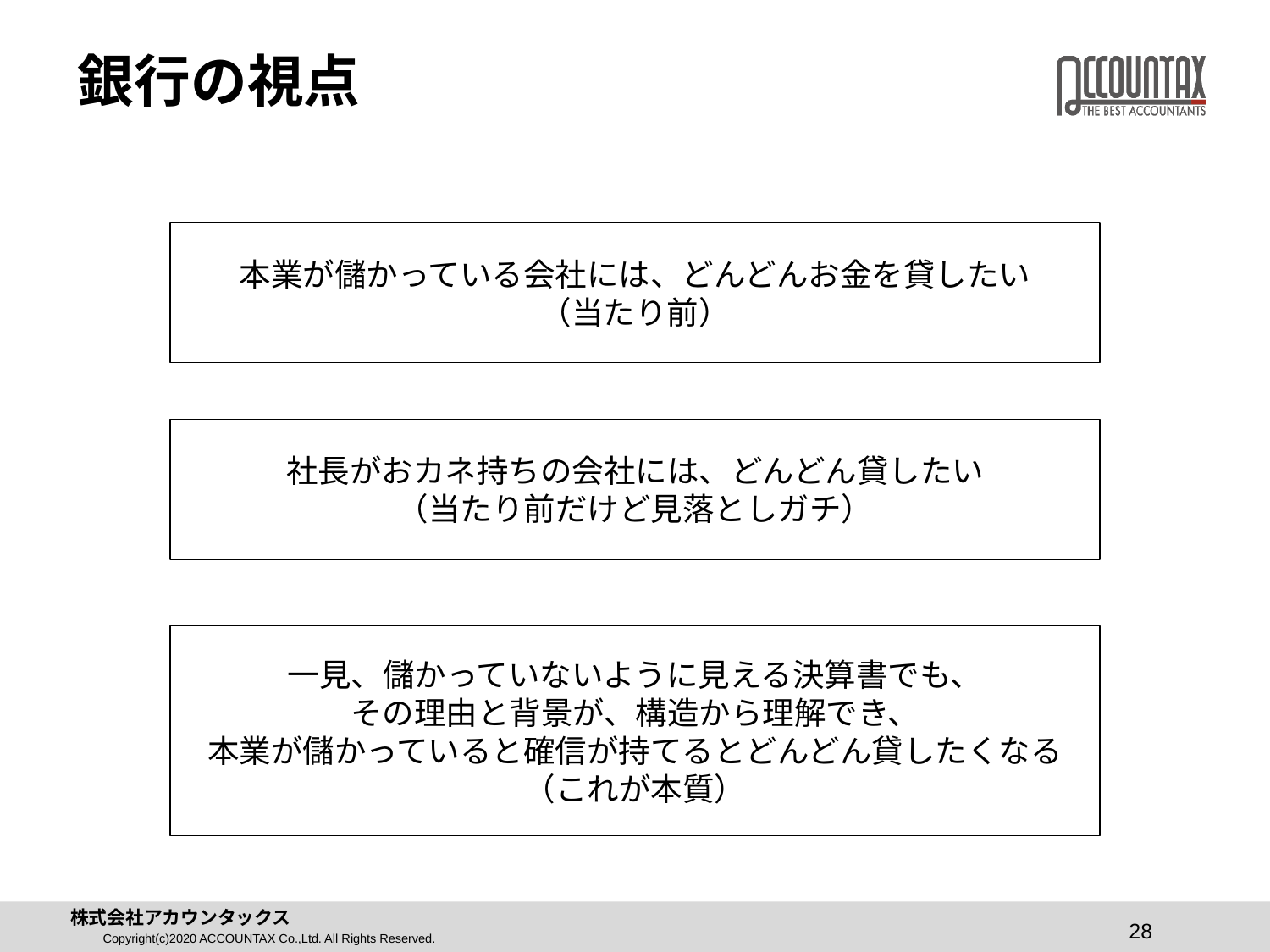

# 銀行の視点
本業が儲かっている会社には、どんどんお金を貸したい
（当たり前）
社長がおカネ持ちの会社には、どんどん貸したい
（当たり前だけど見落としガチ）
一見、儲かっていないように見える決算書でも、
その理由と背景が、構造から理解でき、
本業が儲かっていると確信が持てるとどんどん貸したくなる
（これが本質）
28